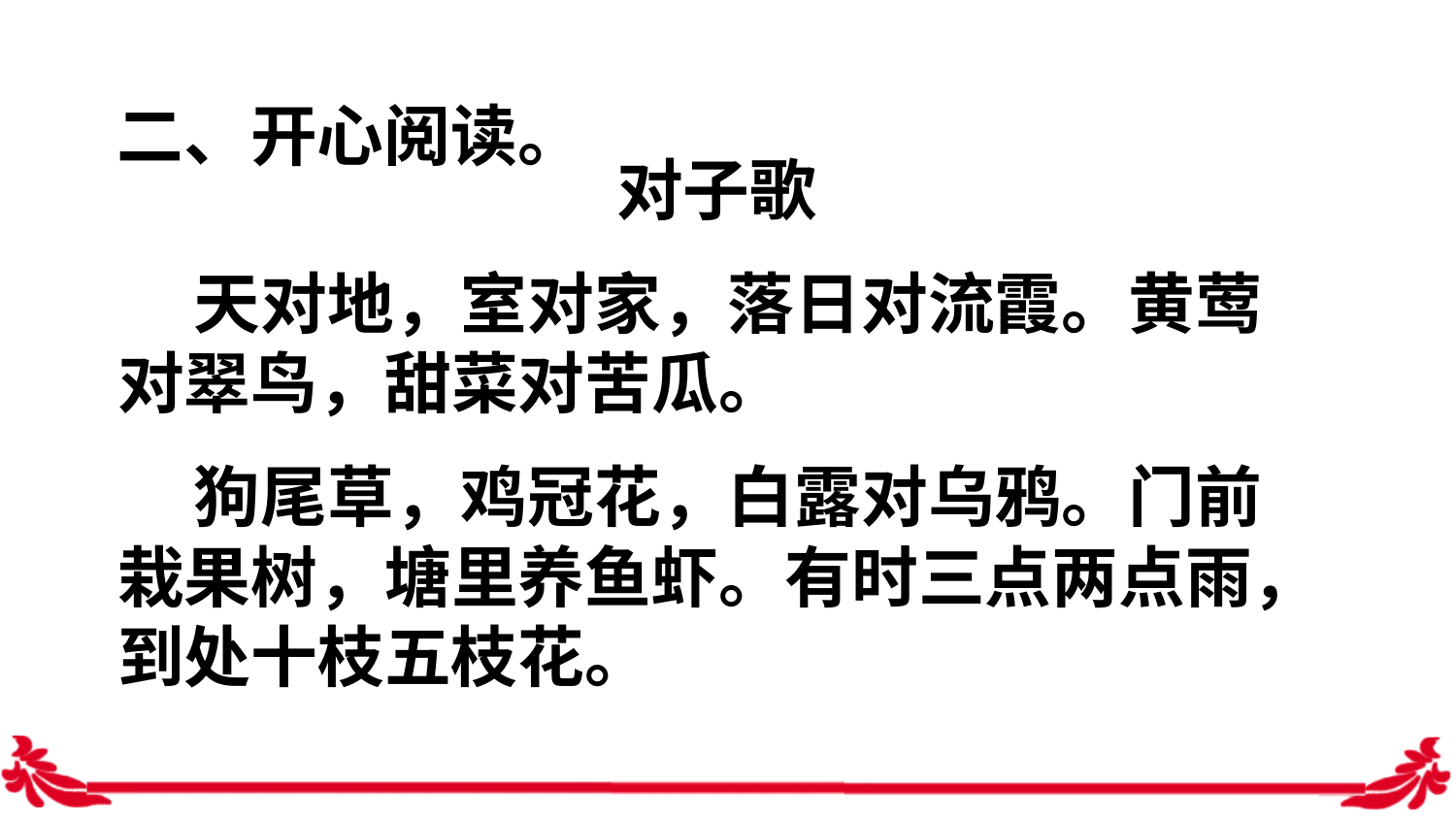

二、开心阅读。
对子歌
    天对地，室对家，落日对流霞。黄莺对翠鸟，甜菜对苦瓜。
    狗尾草，鸡冠花，白露对乌鸦。门前栽果树，塘里养鱼虾。有时三点两点雨，到处十枝五枝花。